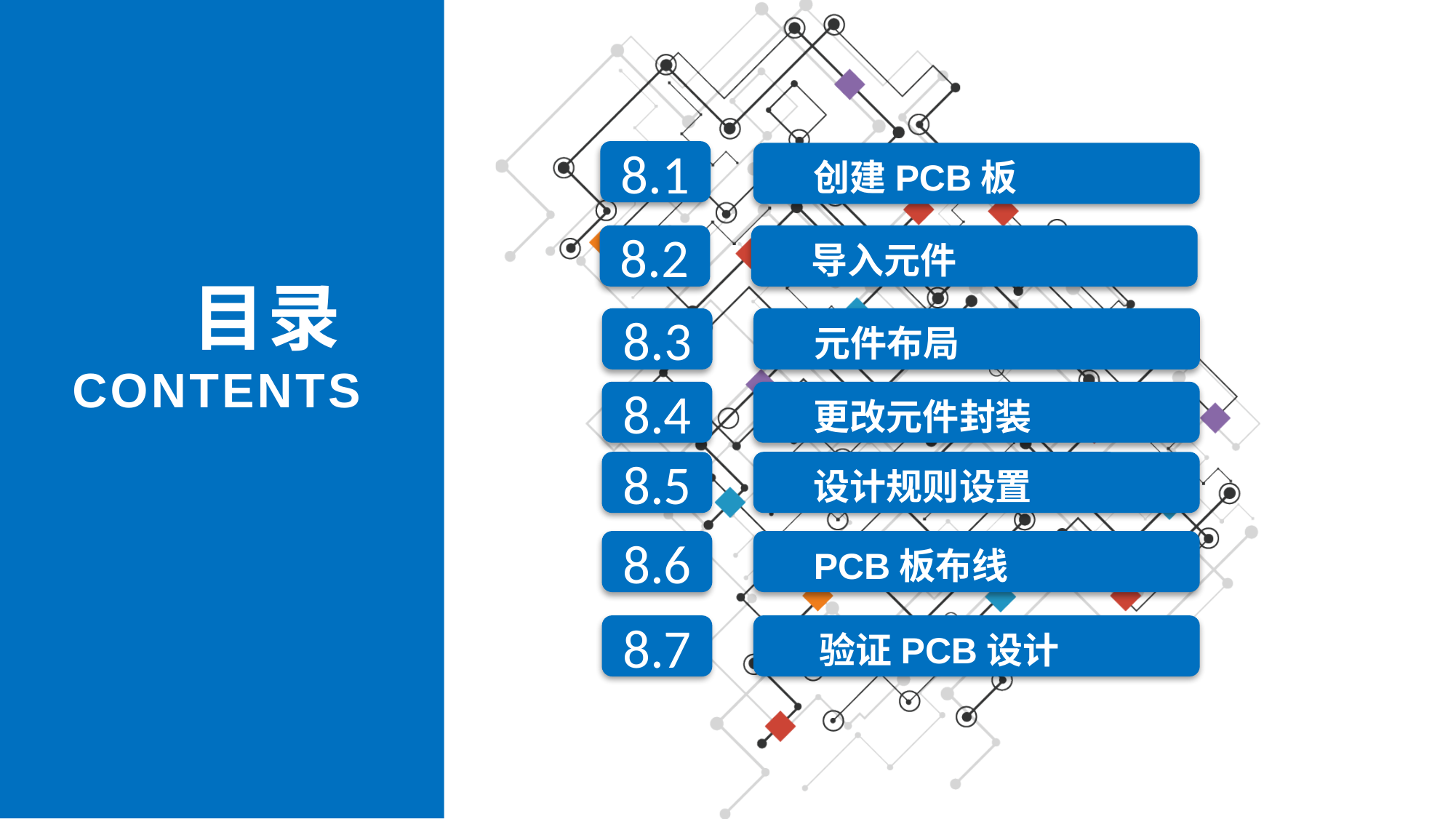

8.1

创建PCB板

导入元件
8.2
目录
CONTENTS

元件布局
8.3

更改元件封装
8.4

设计规则设置
8.5

PCB板布线
8.6

验证PCB设计
8.7